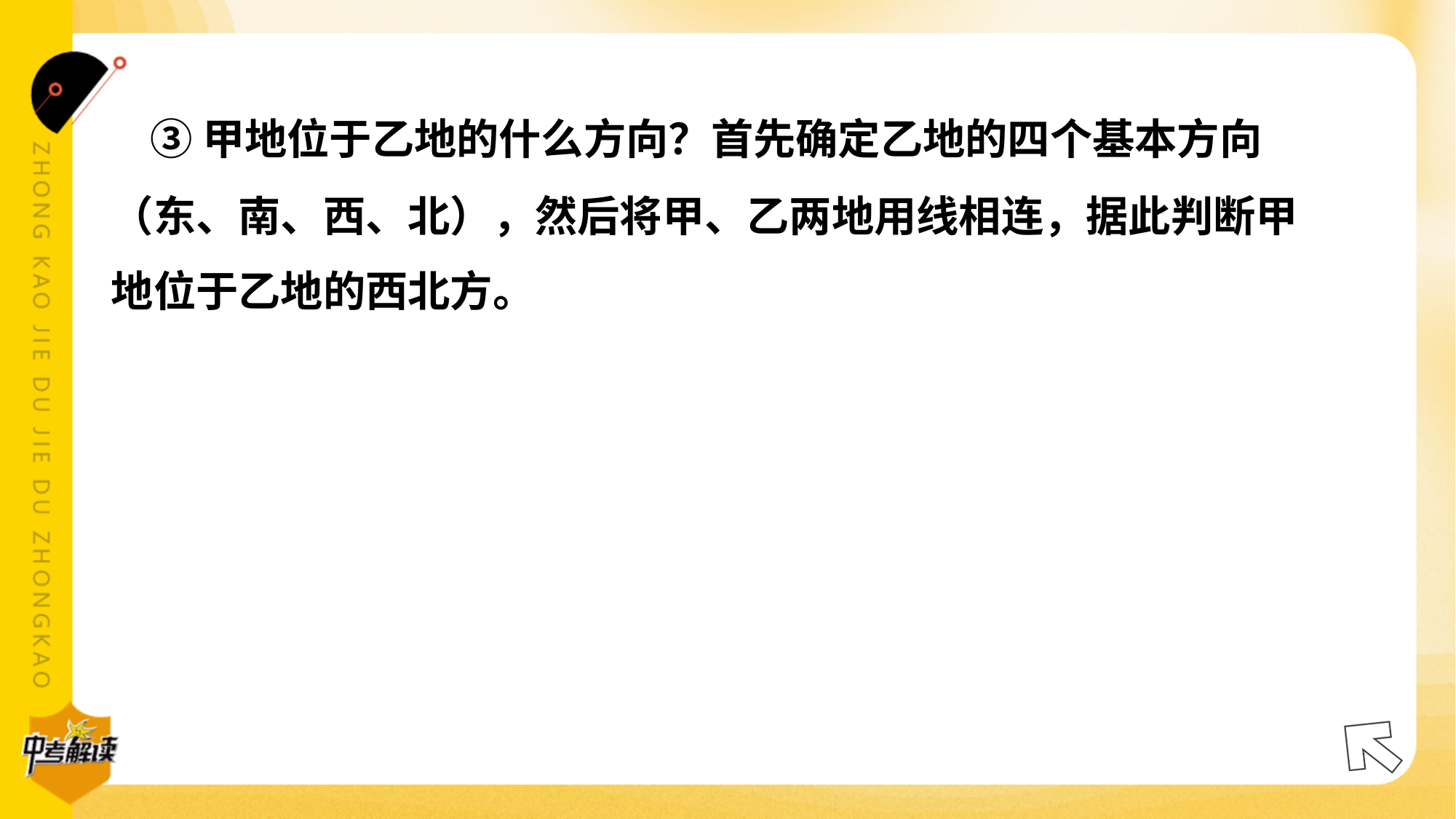

③甲地位于乙地的什么方向？首先确定乙地的四个基本方向
（东、南、西、北），然后将甲、乙两地用线相连，据此判断甲
地位于乙地的西北方。